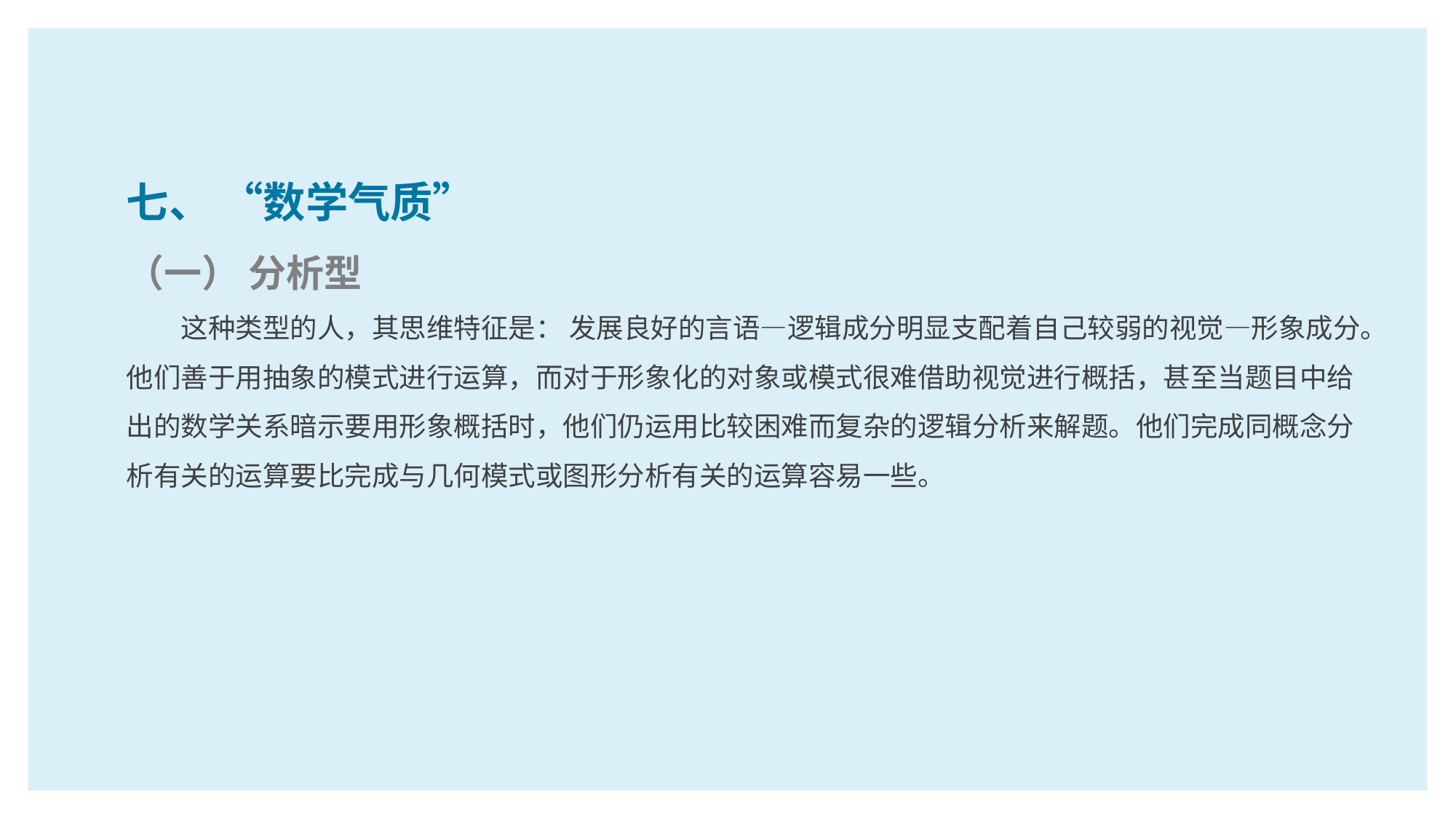

七、 “数学气质”
（一） 分析型
这种类型的人，其思维特征是： 发展良好的言语—逻辑成分明显支配着自己较弱的视觉—形象成分。他们善于用抽象的模式进行运算，而对于形象化的对象或模式很难借助视觉进行概括，甚至当题目中给出的数学关系暗示要用形象概括时，他们仍运用比较困难而复杂的逻辑分析来解题。他们完成同概念分析有关的运算要比完成与几何模式或图形分析有关的运算容易一些。